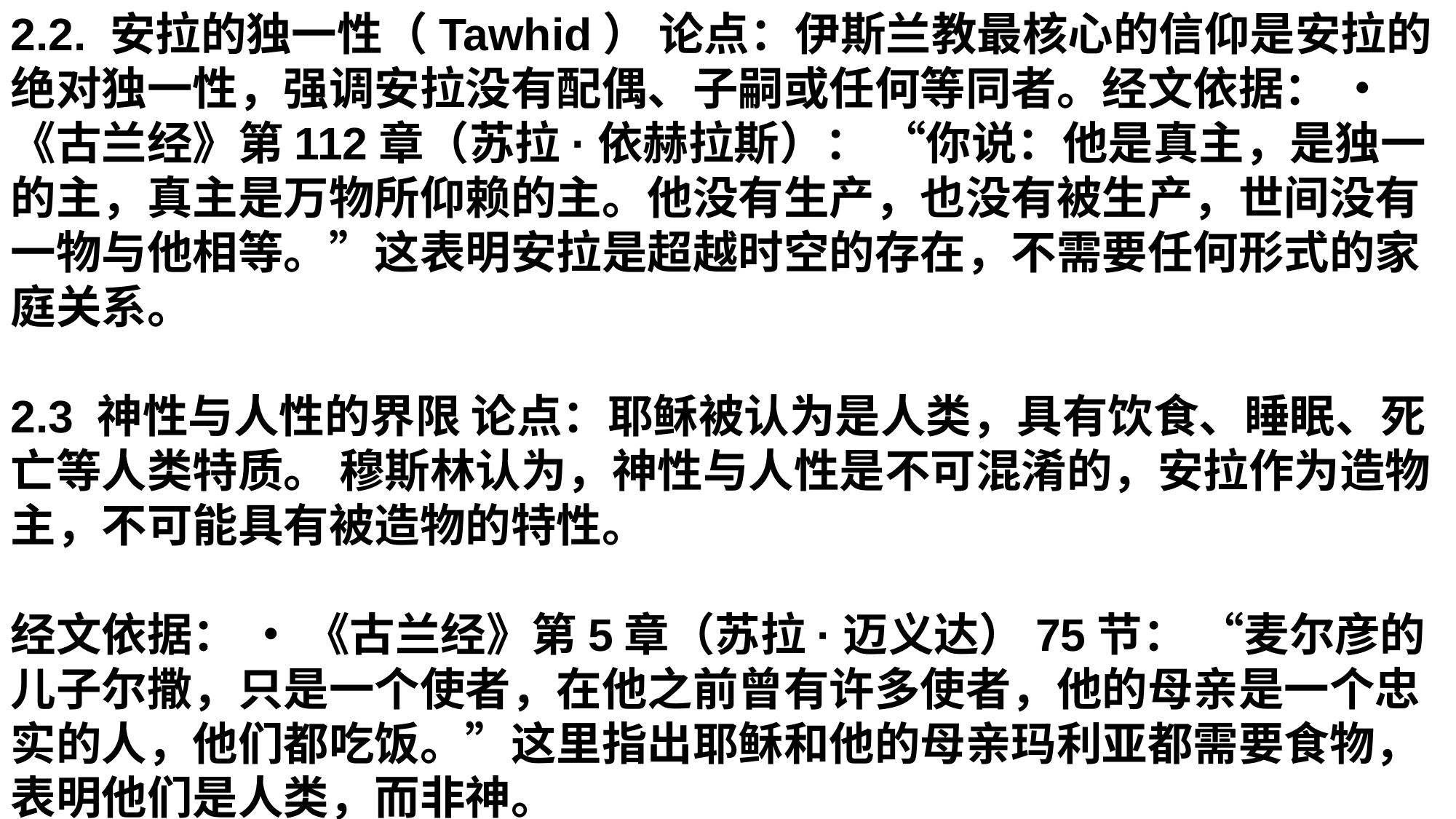

2.2. 安拉的独一性（Tawhid） 论点：伊斯兰教最核心的信仰是安拉的绝对独一性，强调安拉没有配偶、子嗣或任何等同者。经文依据： • 《古兰经》第112章（苏拉·依赫拉斯）： “你说：他是真主，是独一的主，真主是万物所仰赖的主。他没有生产，也没有被生产，世间没有一物与他相等。”这表明安拉是超越时空的存在，不需要任何形式的家庭关系。

2.3 神性与人性的界限 论点：耶稣被认为是人类，具有饮食、睡眠、死亡等人类特质。 穆斯林认为，神性与人性是不可混淆的，安拉作为造物主，不可能具有被造物的特性。

经文依据： • 《古兰经》第5章（苏拉·迈义达）75节： “麦尔彦的儿子尔撒，只是一个使者，在他之前曾有许多使者，他的母亲是一个忠实的人，他们都吃饭。”这里指出耶稣和他的母亲玛利亚都需要食物，表明他们是人类，而非神。